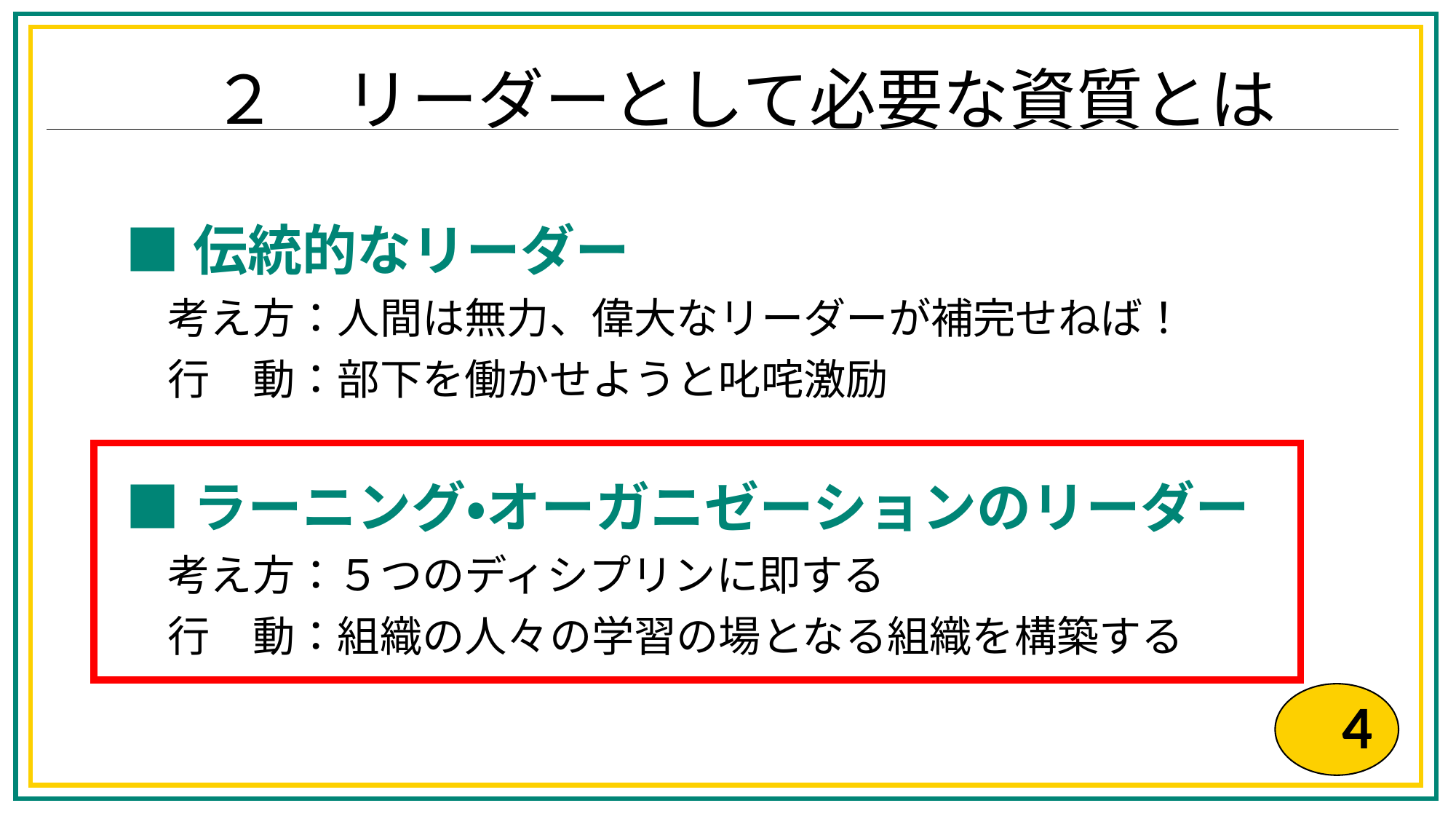

# ２　リーダーとして必要な資質とは

■伝統的なリーダー
　考え方：人間は無力、偉大なリーダーが補完せねば！
　行　動：部下を働かせようと叱咤激励

■ラーニング・オーガニゼーションのリーダー
　考え方：５つのディシプリンに即する
　行　動：組織の人々の学習の場となる組織を構築する

4